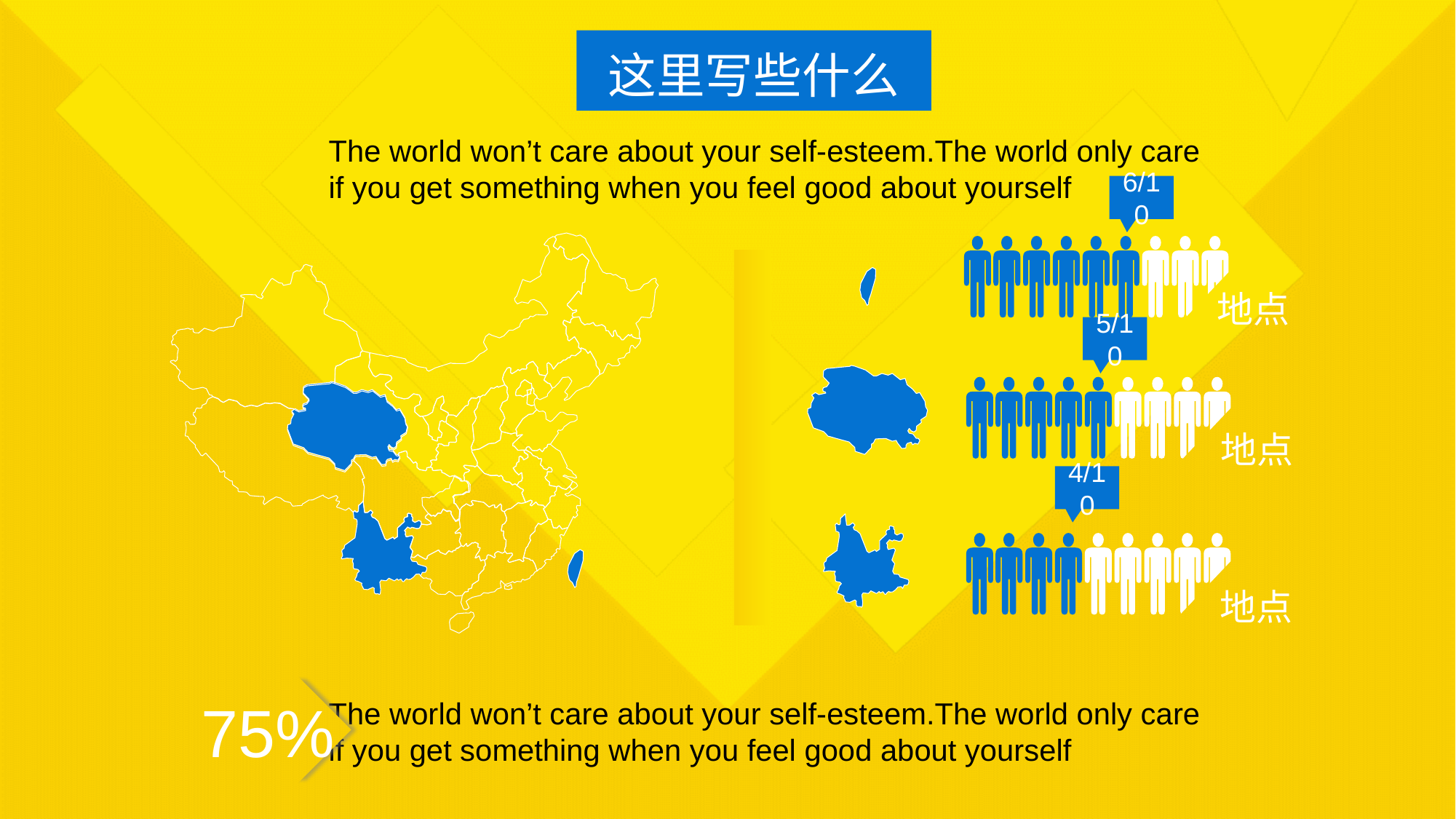

这里写些什么
The world won’t care about your self-esteem.The world only care if you get something when you feel good about yourself
6/10

地点
5/10

地点
4/10

地点

75%
The world won’t care about your self-esteem.The world only care if you get something when you feel good about yourself